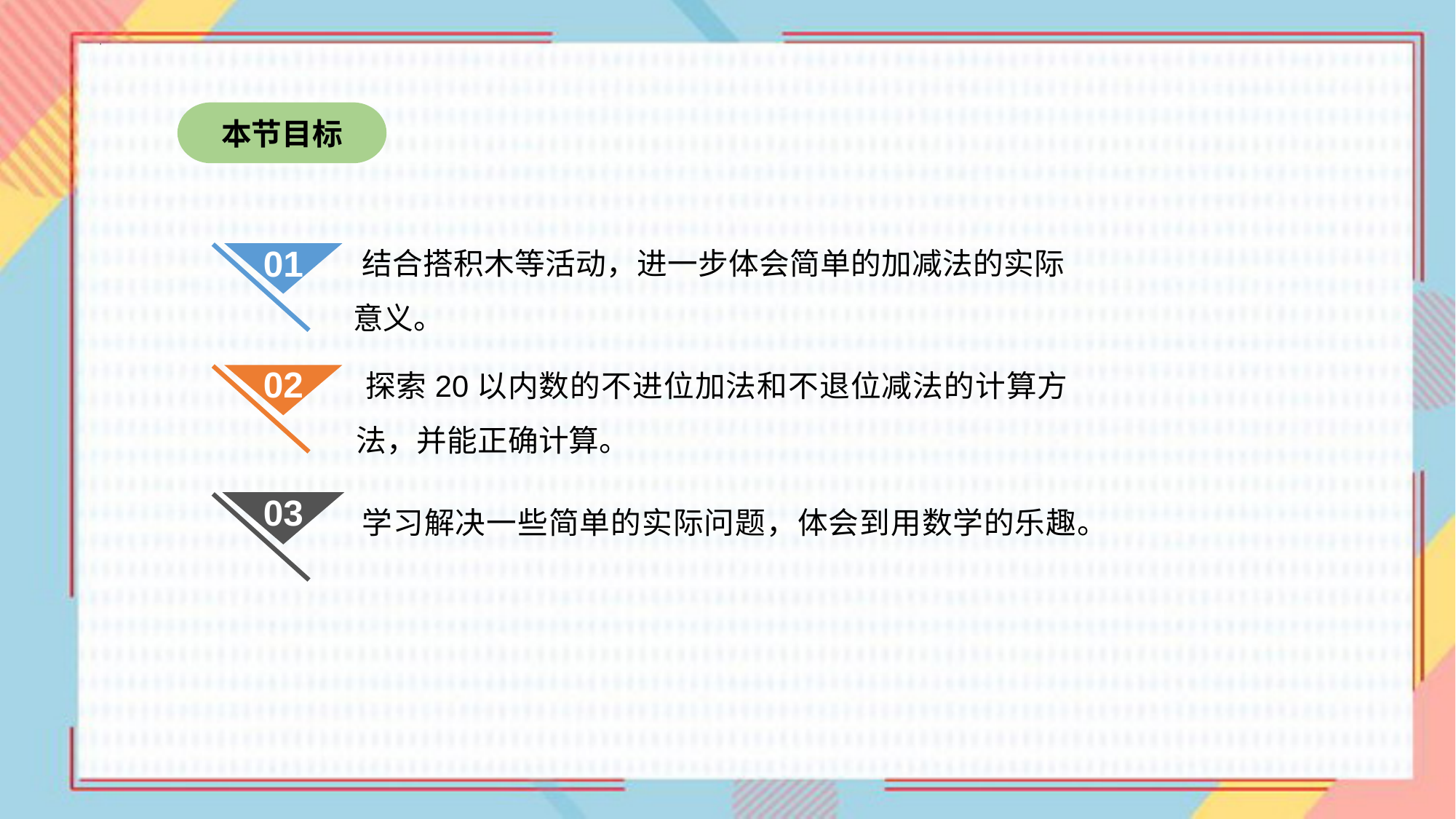

本节目标
结合搭积木等活动，进一步体会简单的加减法的实际意义。
01
探索20以内数的不进位加法和不退位减法的计算方法，并能正确计算。
02
学习解决一些简单的实际问题，体会到用数学的乐趣。
03